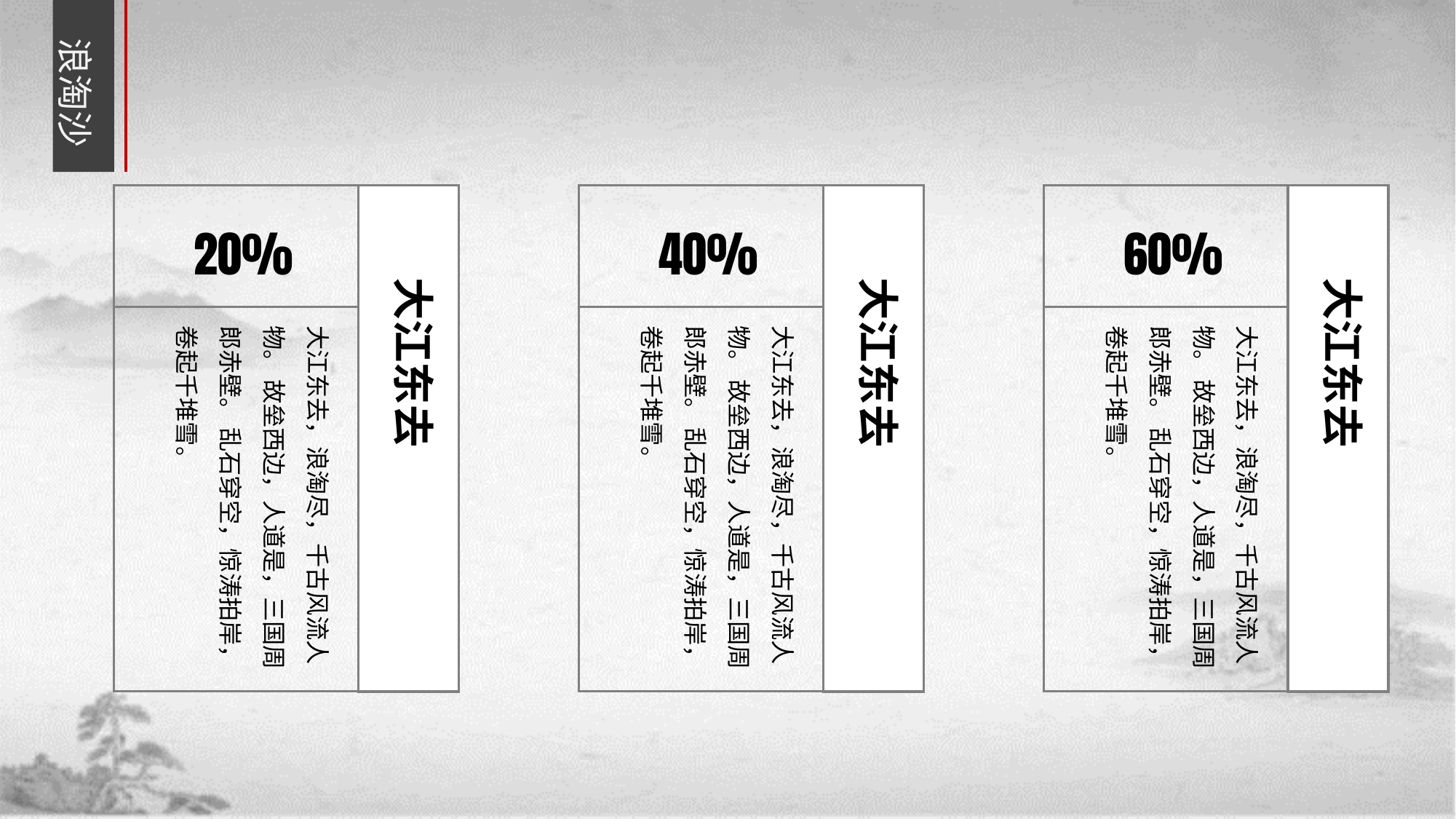

浪淘沙

20%
大江东去

大江东去，浪淘尽，千古风流人物。 故垒西边，人道是，三国周郎赤壁。 乱石穿空，惊涛拍岸，卷起千堆雪。

40%
大江东去

大江东去，浪淘尽，千古风流人物。 故垒西边，人道是，三国周郎赤壁。 乱石穿空，惊涛拍岸，卷起千堆雪。

60%
大江东去

大江东去，浪淘尽，千古风流人物。 故垒西边，人道是，三国周郎赤壁。 乱石穿空，惊涛拍岸，卷起千堆雪。